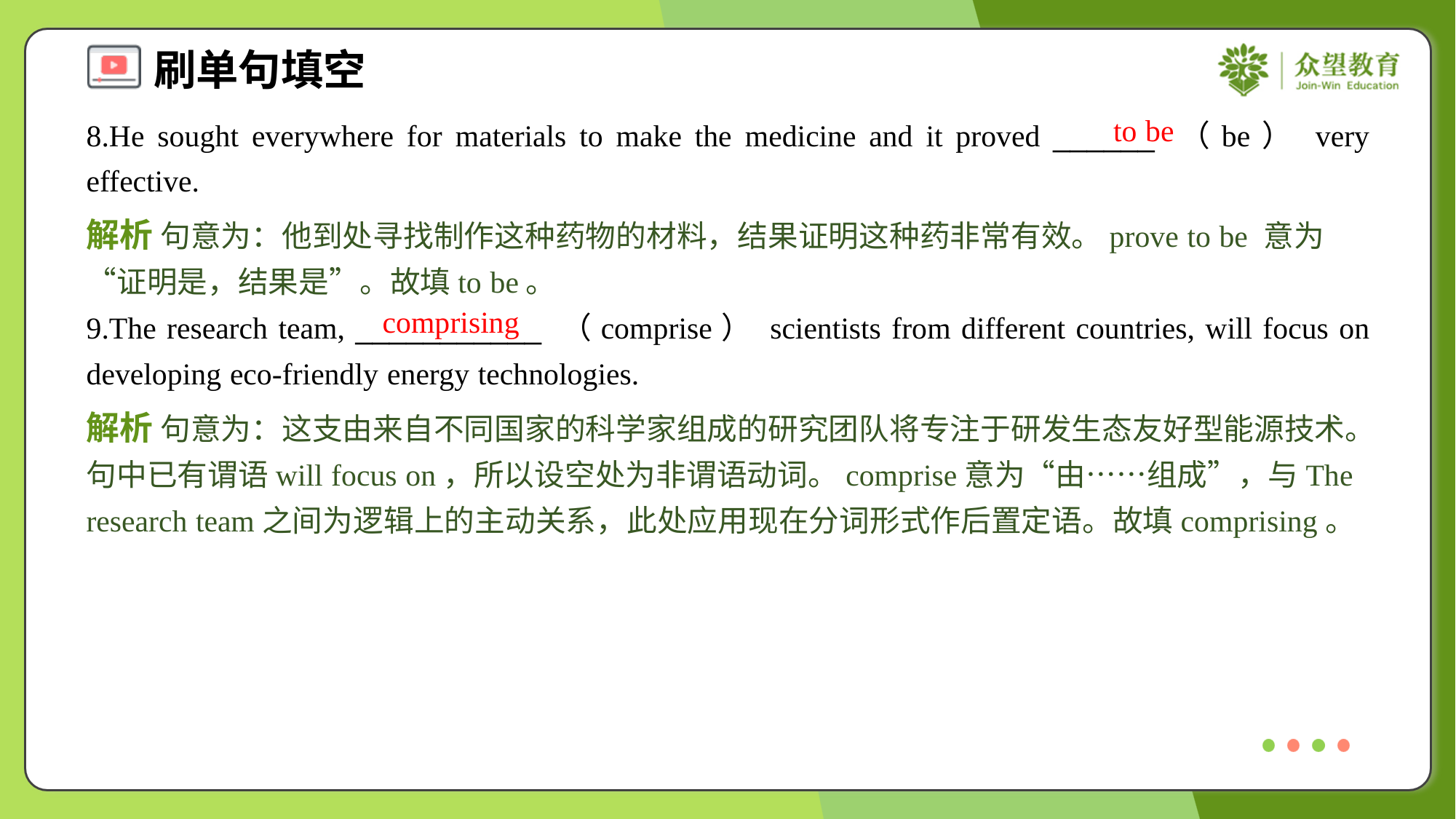

to be
8.He sought everywhere for materials to make the medicine and it proved ______ （be） very effective.
解析 句意为：他到处寻找制作这种药物的材料，结果证明这种药非常有效。prove to be 意为“证明是，结果是”。故填to be。
comprising
9.The research team, ___________ （comprise） scientists from different countries, will focus on developing eco-friendly energy technologies.
解析 句意为：这支由来自不同国家的科学家组成的研究团队将专注于研发生态友好型能源技术。句中已有谓语will focus on，所以设空处为非谓语动词。comprise意为“由……组成”，与The research team之间为逻辑上的主动关系，此处应用现在分词形式作后置定语。故填comprising。